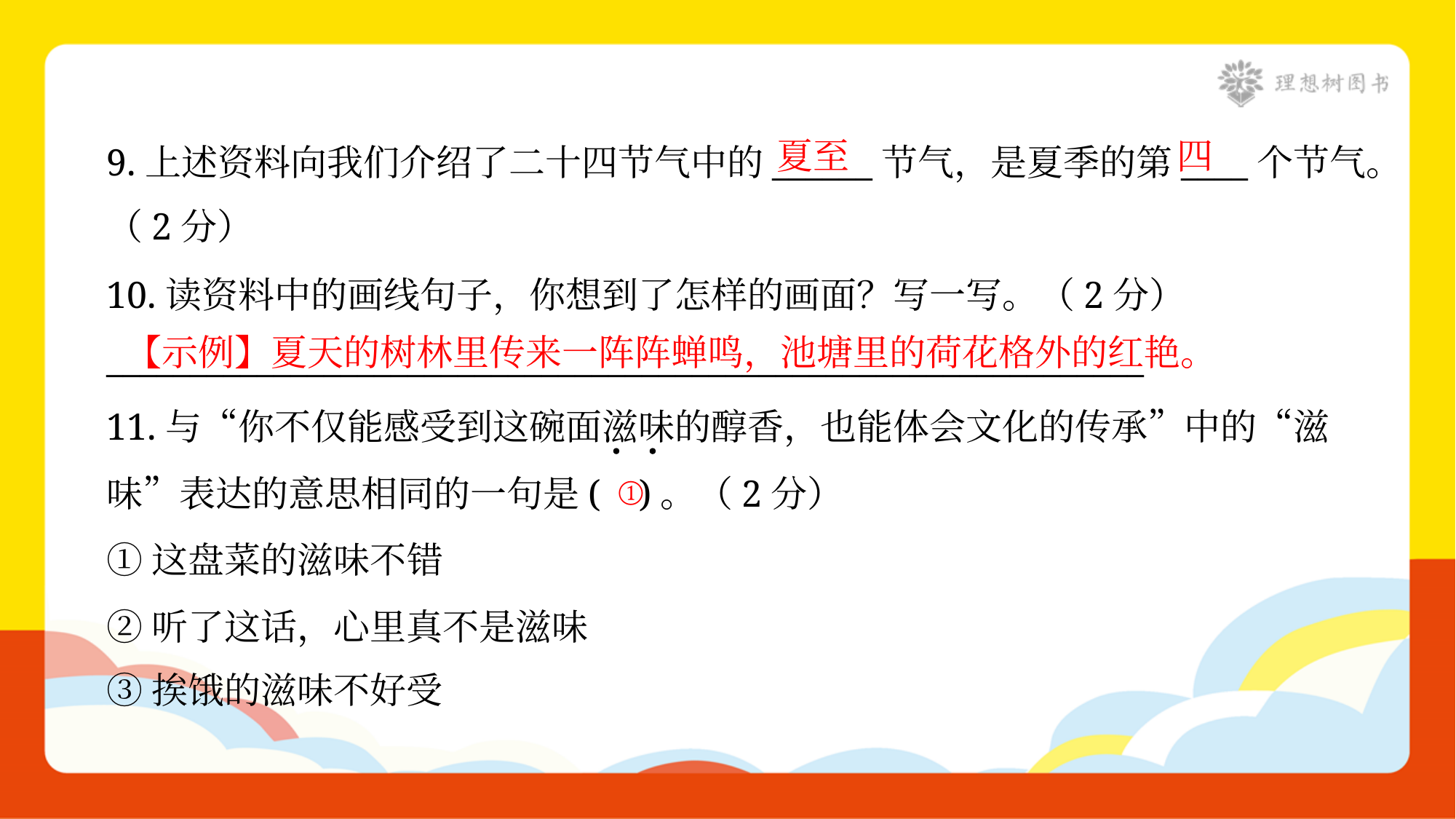

夏至
四
9.上述资料向我们介绍了二十四节气中的______节气，是夏季的第____个节气。
（2分）
10.读资料中的画线句子，你想到了怎样的画面？写一写。（2分）
______________________________________________________________
【示例】夏天的树林里传来一阵阵蝉鸣，池塘里的荷花格外的红艳。
11.与“你不仅能感受到这碗面滋味的醇香，也能体会文化的传承”中的“滋
味”表达的意思相同的一句是(    )。（2分）
①这盘菜的滋味不错
②听了这话，心里真不是滋味
③挨饿的滋味不好受
①